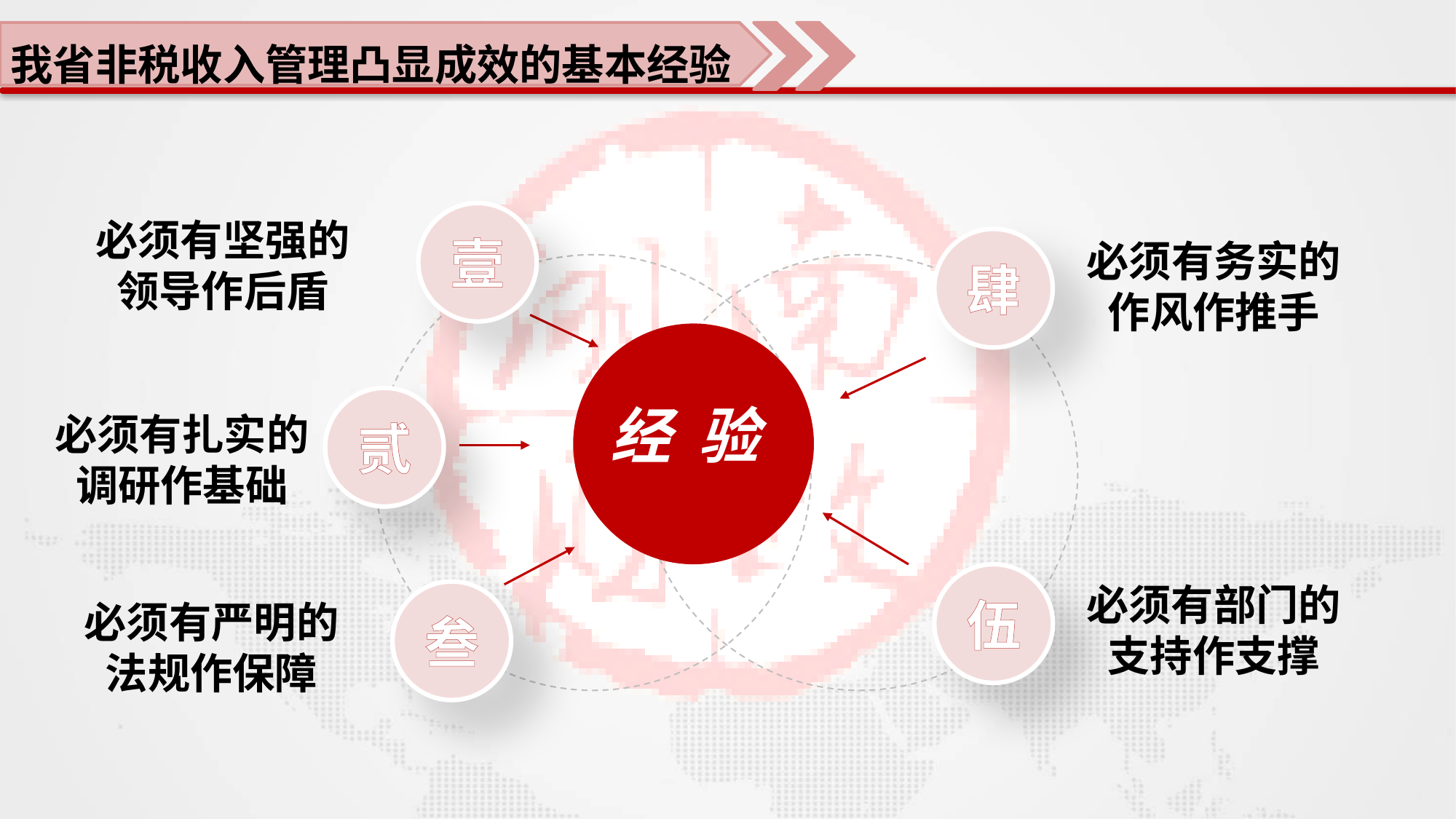

我省非税收入管理凸显成效的基本经验

壹
必须有坚强的领导作后盾
肆
必须有务实的作风作推手

经  验
贰
必须有扎实的调研作基础
伍
必须有部门的支持作支撑
叁
必须有严明的法规作保障